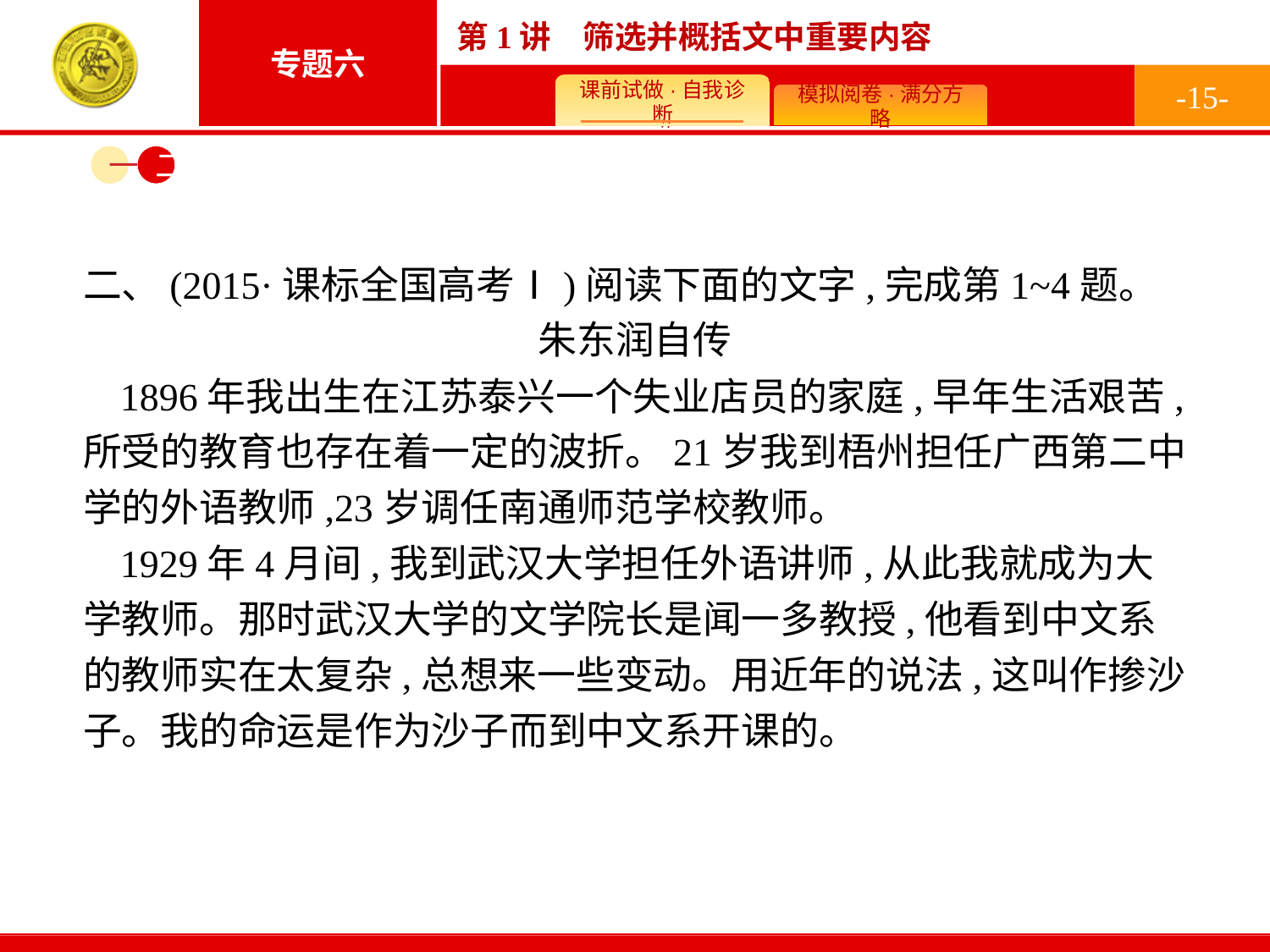

-15-
一
二
二、(2015·课标全国高考Ⅰ)阅读下面的文字,完成第1~4题。
朱东润自传
1896年我出生在江苏泰兴一个失业店员的家庭,早年生活艰苦,所受的教育也存在着一定的波折。21岁我到梧州担任广西第二中学的外语教师,23岁调任南通师范学校教师。
1929年4月间,我到武汉大学担任外语讲师,从此我就成为大学教师。那时武汉大学的文学院长是闻一多教授,他看到中文系的教师实在太复杂,总想来一些变动。用近年的说法,这叫作掺沙子。我的命运是作为沙子而到中文系开课的。